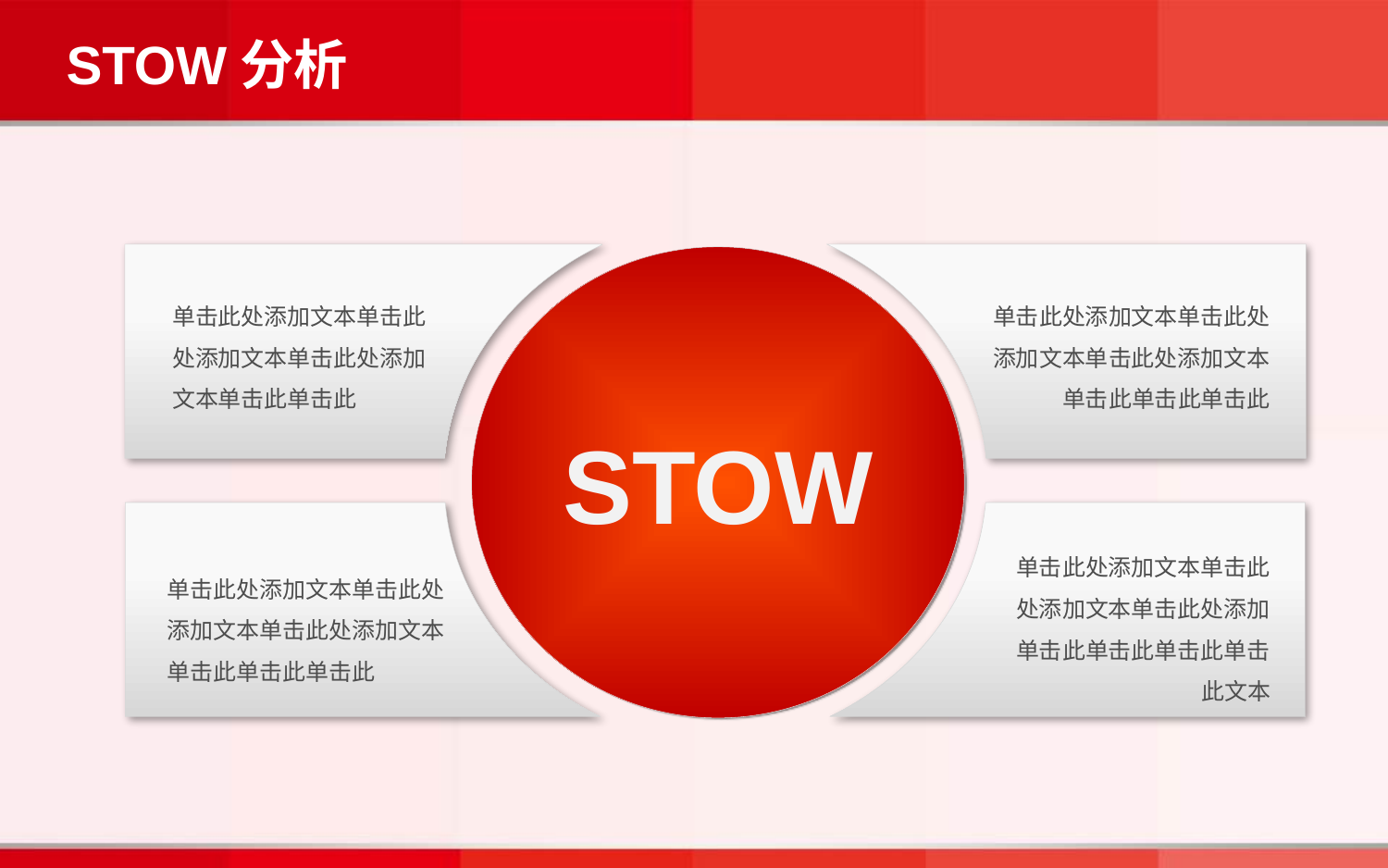

STOW分析

STOW
单击此处添加文本单击此处添加文本单击此处添加文本单击此单击此
单击此处添加文本单击此处添加文本单击此处添加文本
单击此单击此单击此

单击此处添加文本单击此处添加文本单击此处添加单击此单击此单击此单击此文本
单击此处添加文本单击此处添加文本单击此处添加文本单击此单击此单击此